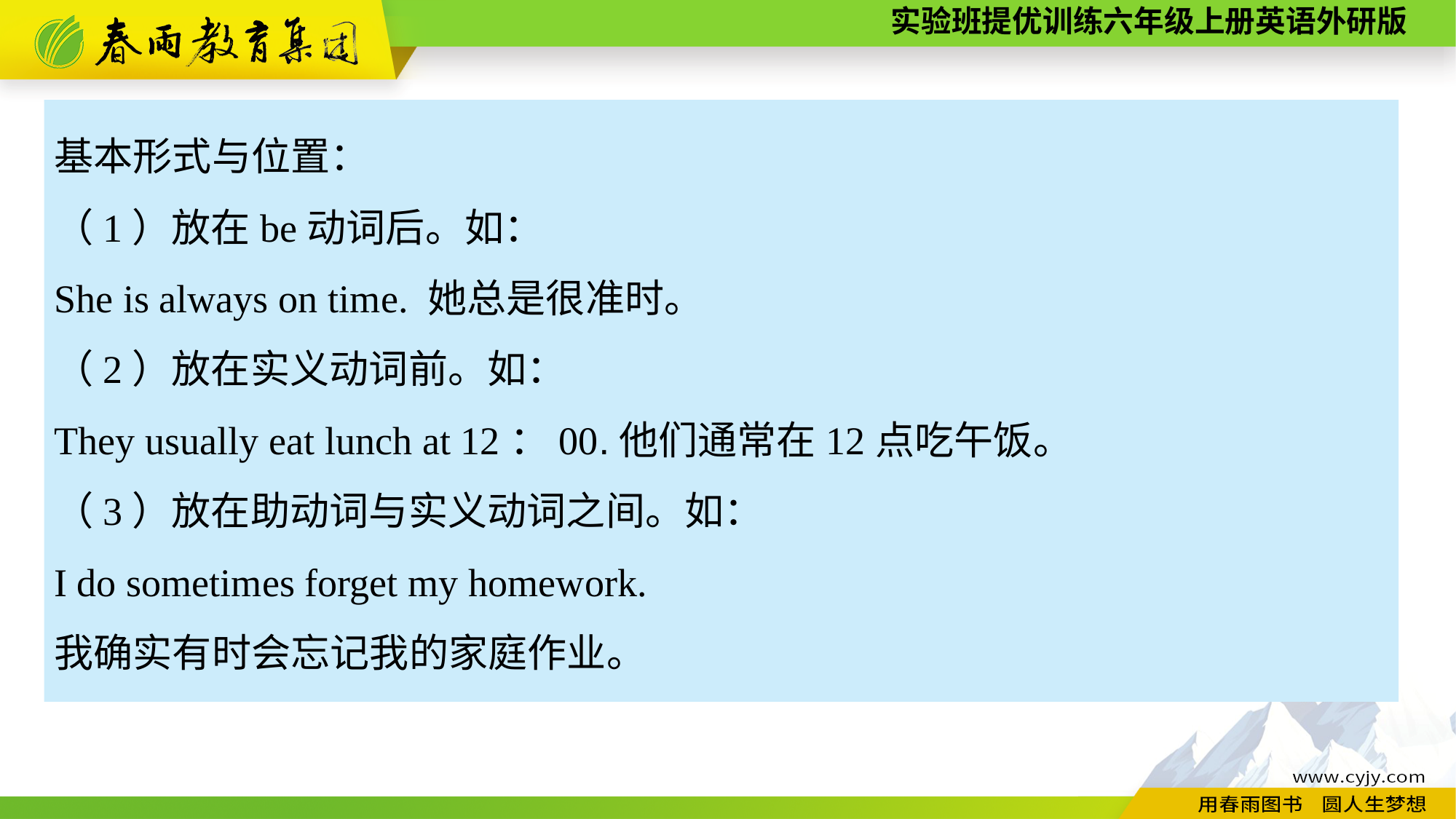

基本形式与位置：
（1）放在be动词后。如：
She is always on time. 她总是很准时。
（2）放在实义动词前。如：
They usually eat lunch at 12：00.他们通常在12点吃午饭。
（3）放在助动词与实义动词之间。如：
I do sometimes forget my homework.
我确实有时会忘记我的家庭作业。